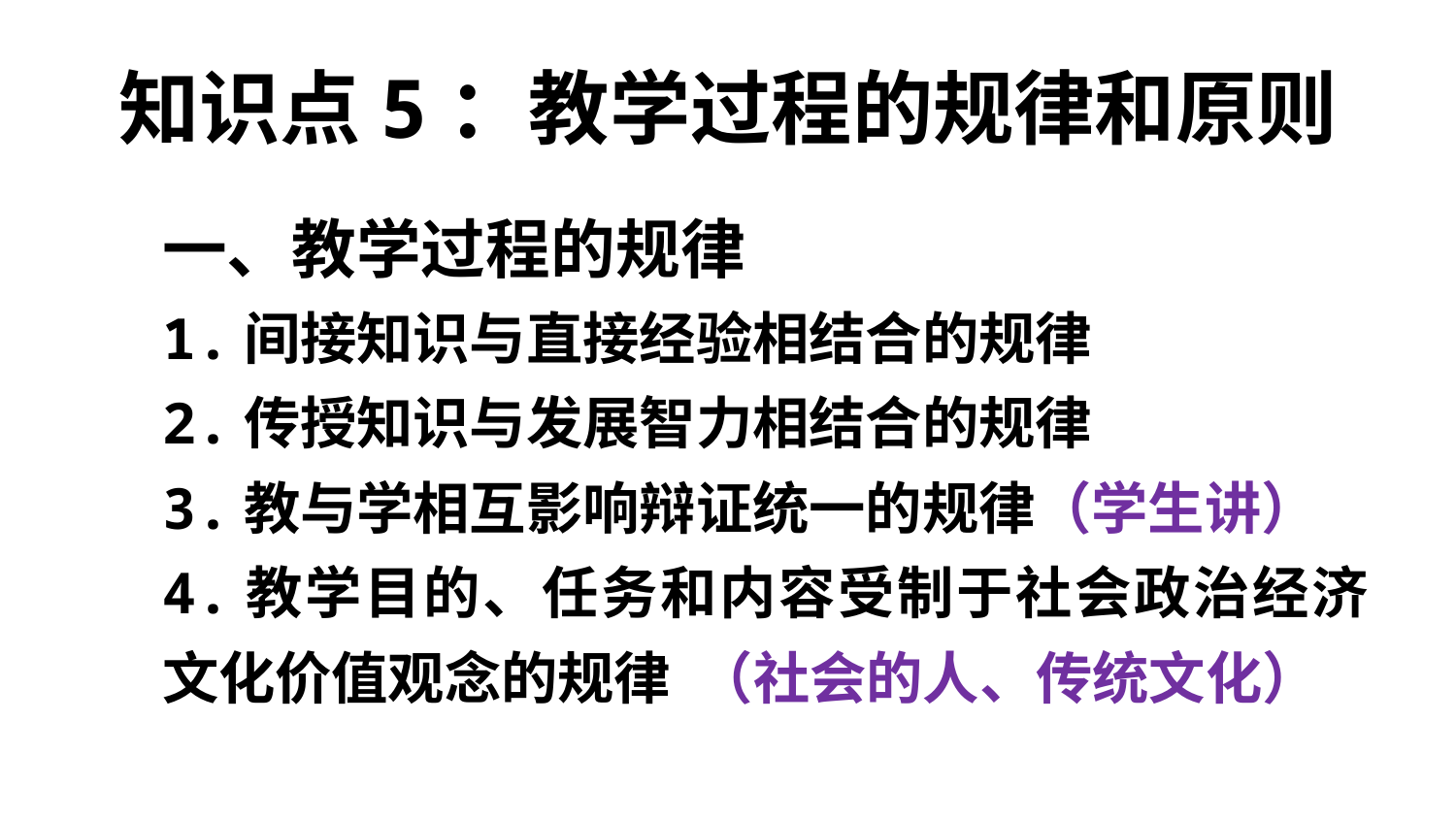

# 知识点5：教学过程的规律和原则
一、教学过程的规律
1.间接知识与直接经验相结合的规律
2.传授知识与发展智力相结合的规律
3.教与学相互影响辩证统一的规律（学生讲）
4.教学目的、任务和内容受制于社会政治经济文化价值观念的规律  （社会的人、传统文化）